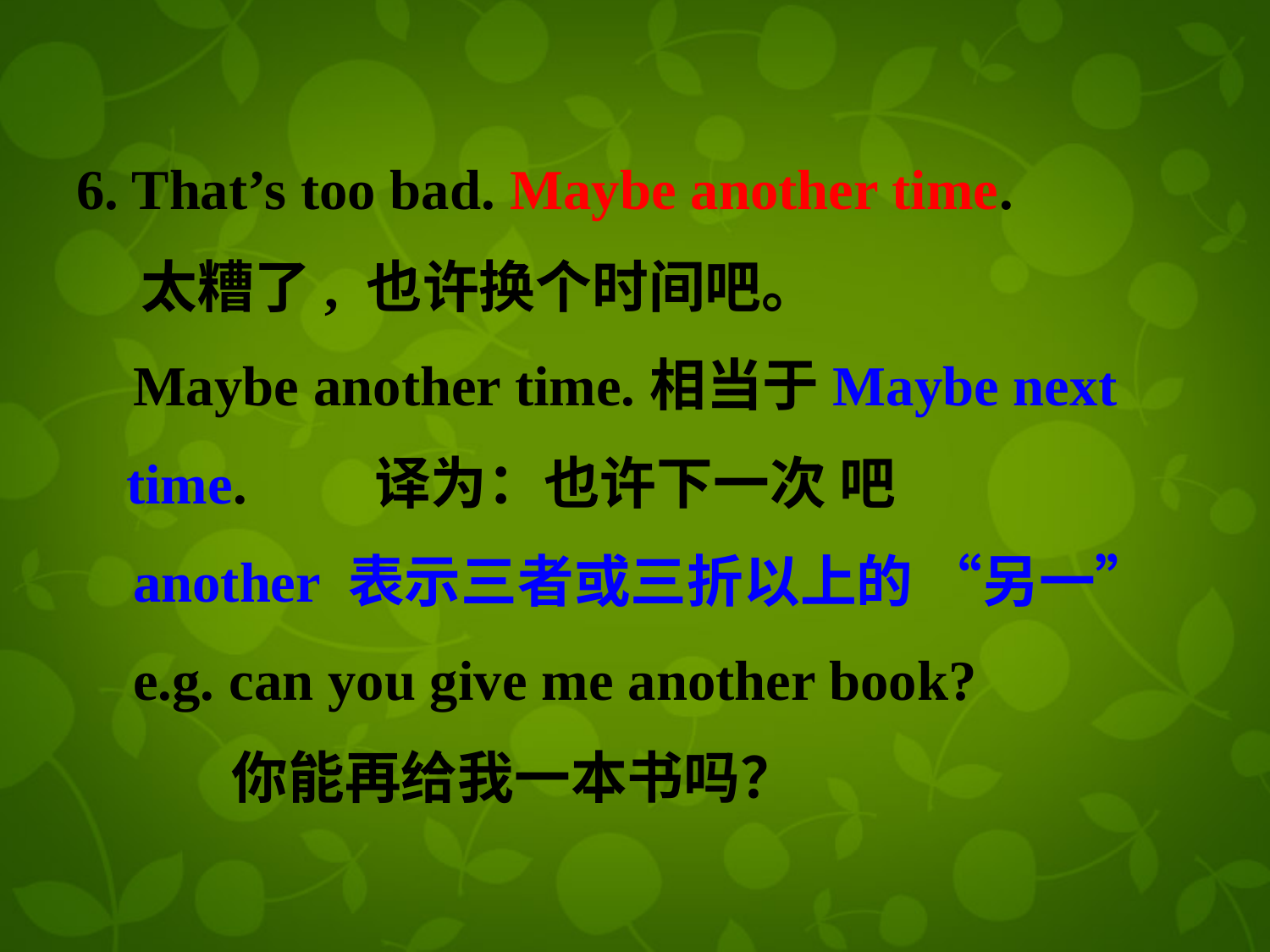

6. That’s too bad. Maybe another time.
    太糟了, 也许换个时间吧。
    Maybe another time.相当于Maybe next time.        译为：也许下一次 吧
    another 表示三者或三折以上的 “另一”
    e.g. can you give me another book?
           你能再给我一本书吗？